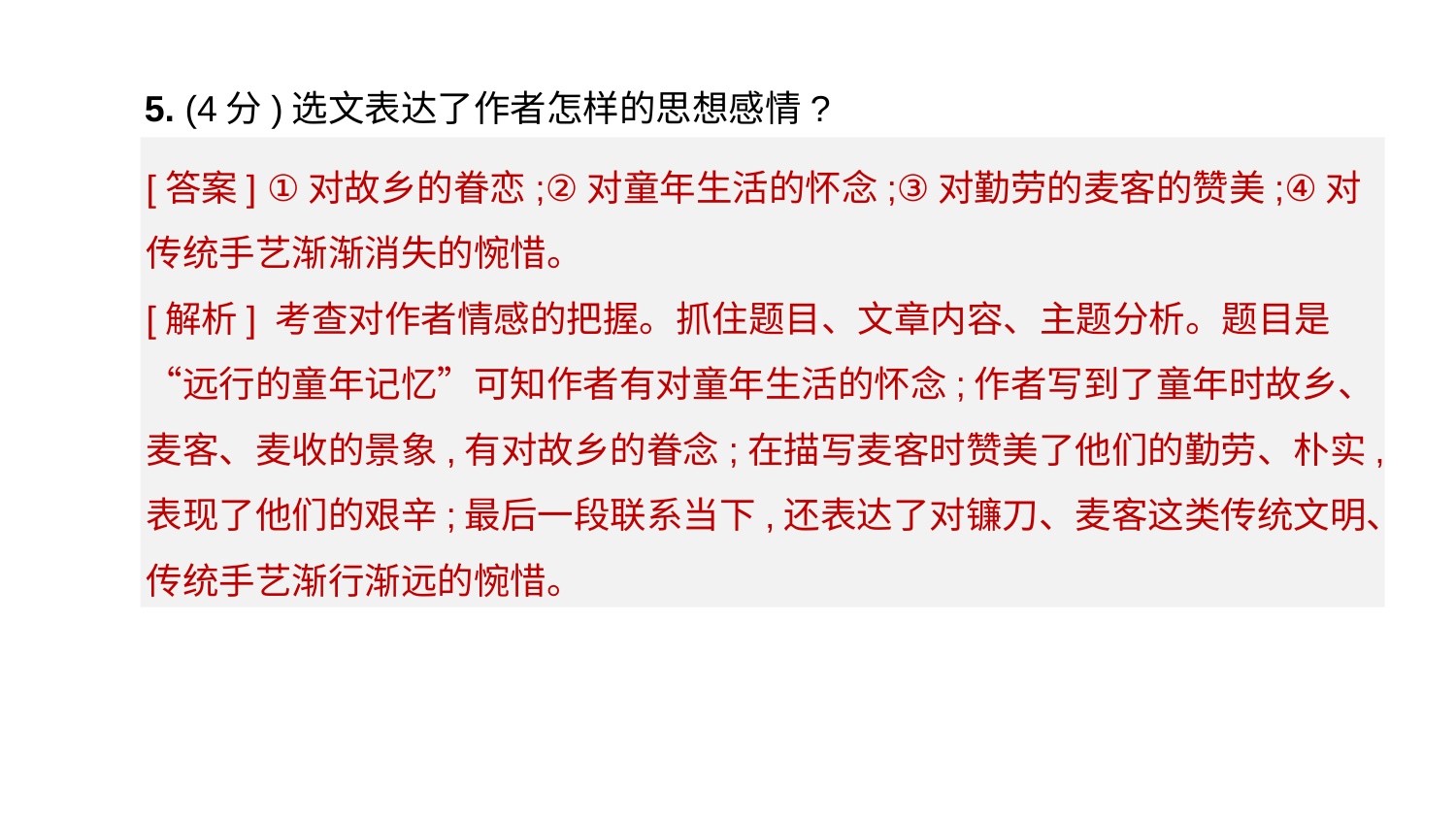

5. (4分)选文表达了作者怎样的思想感情?
[答案] ①对故乡的眷恋;②对童年生活的怀念;③对勤劳的麦客的赞美;④对传统手艺渐渐消失的惋惜。
[解析] 考查对作者情感的把握。抓住题目、文章内容、主题分析。题目是“远行的童年记忆”可知作者有对童年生活的怀念;作者写到了童年时故乡、麦客、麦收的景象,有对故乡的眷念;在描写麦客时赞美了他们的勤劳、朴实,表现了他们的艰辛;最后一段联系当下,还表达了对镰刀、麦客这类传统文明、传统手艺渐行渐远的惋惜。